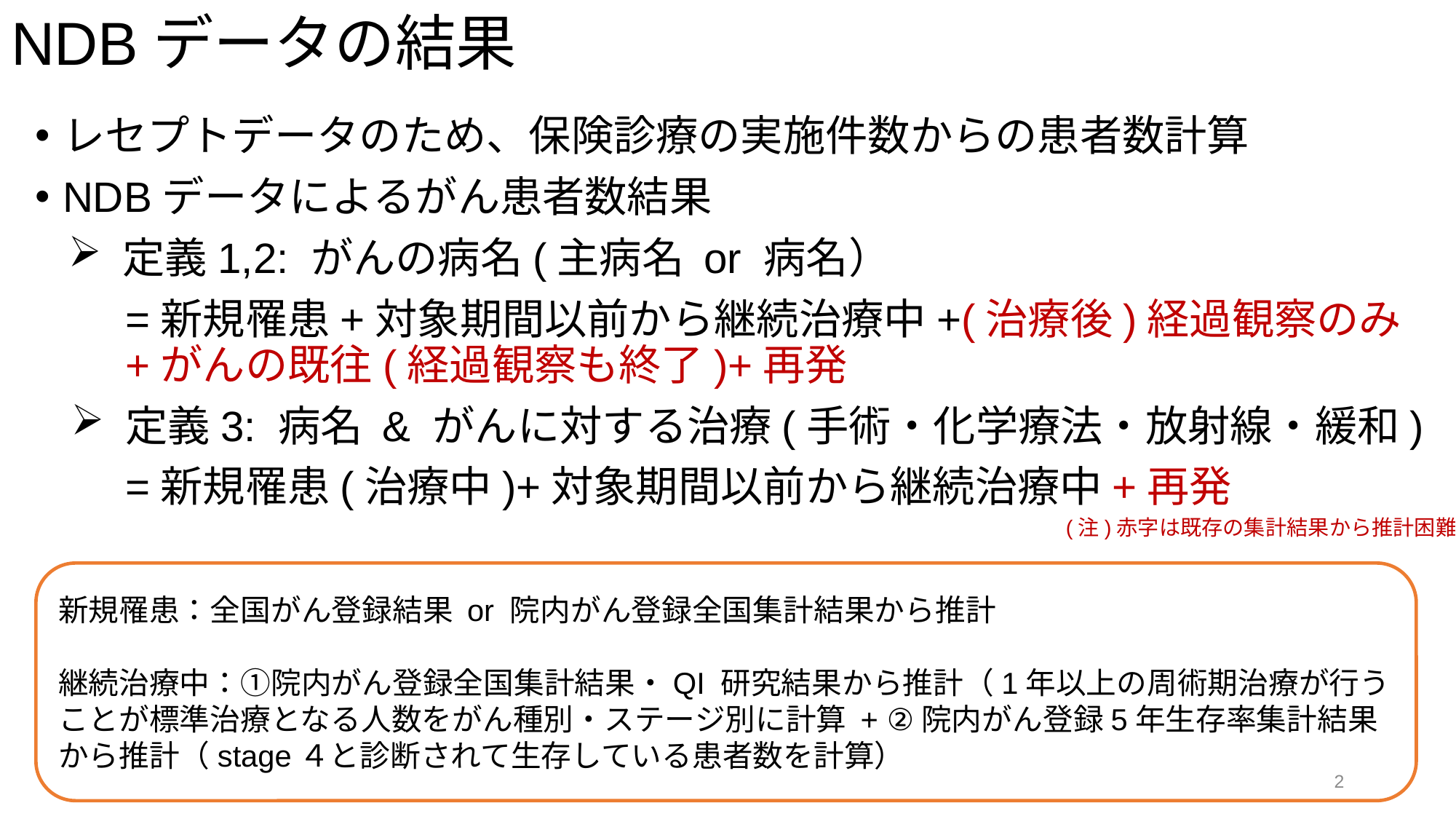

# NDBデータの結果
レセプトデータのため、保険診療の実施件数からの患者数計算
NDBデータによるがん患者数結果
定義1,2: がんの病名(主病名 or 病名）
=新規罹患+対象期間以前から継続治療中+(治療後)経過観察のみ
+がんの既往(経過観察も終了)+再発
定義3: 病名 & がんに対する治療(手術・化学療法・放射線・緩和)
=新規罹患(治療中)+対象期間以前から継続治療中+再発
(注)赤字は既存の集計結果から推計困難
新規罹患：全国がん登録結果 or 院内がん登録全国集計結果から推計

継続治療中：①院内がん登録全国集計結果・QI 研究結果から推計（1年以上の周術期治療が行うことが標準治療となる人数をがん種別・ステージ別に計算 + ②院内がん登録5年生存率集計結果から推計（stage４と診断されて生存している患者数を計算）
2